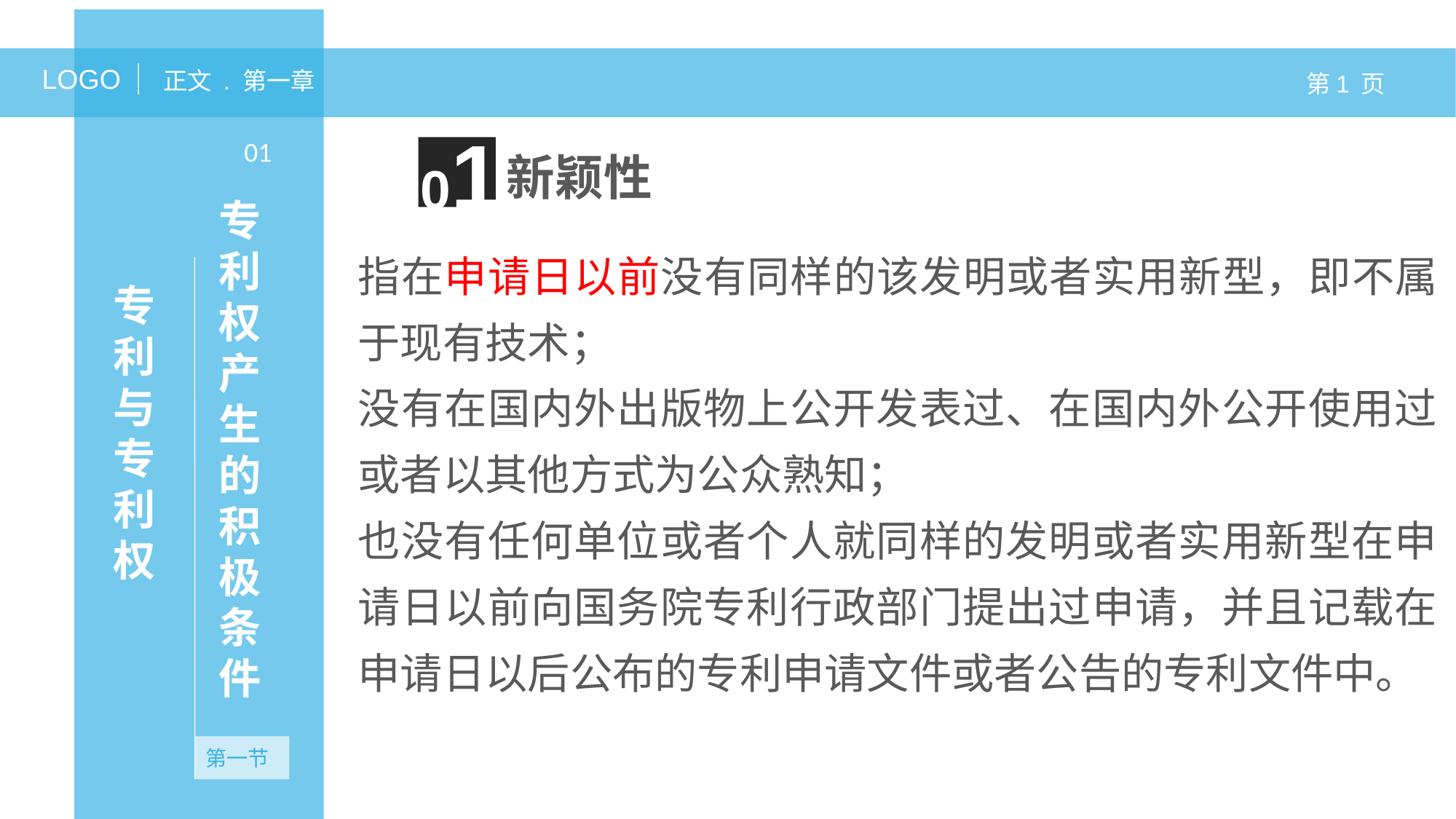

LOGO
正文 . 第一章

第1 页
专利权产生的积极条件
01
01

新颖性
指在申请日以前没有同样的该发明或者实用新型，即不属于现有技术；
没有在国内外出版物上公开发表过、在国内外公开使用过或者以其他方式为公众熟知；
也没有任何单位或者个人就同样的发明或者实用新型在申请日以前向国务院专利行政部门提出过申请，并且记载在申请日以后公布的专利申请文件或者公告的专利文件中。

专利与专利权
无资产
第一节